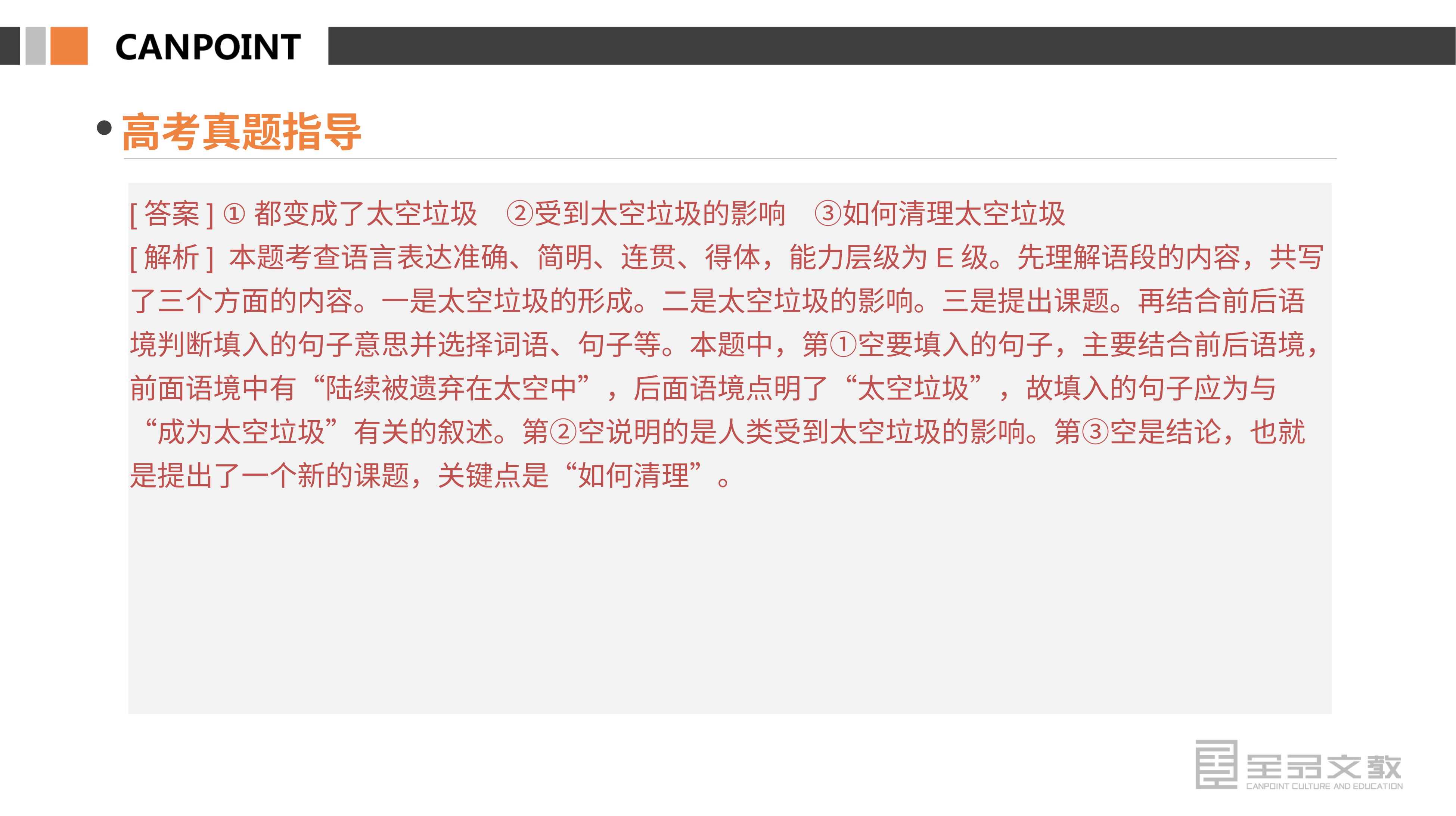

高考真题指导

[答案] ①都变成了太空垃圾　②受到太空垃圾的影响　③如何清理太空垃圾
[解析] 本题考查语言表达准确、简明、连贯、得体，能力层级为E级。先理解语段的内容，共写了三个方面的内容。一是太空垃圾的形成。二是太空垃圾的影响。三是提出课题。再结合前后语境判断填入的句子意思并选择词语、句子等。本题中，第①空要填入的句子，主要结合前后语境，前面语境中有“陆续被遗弃在太空中”，后面语境点明了“太空垃圾”，故填入的句子应为与“成为太空垃圾”有关的叙述。第②空说明的是人类受到太空垃圾的影响。第③空是结论，也就是提出了一个新的课题，关键点是“如何清理”。